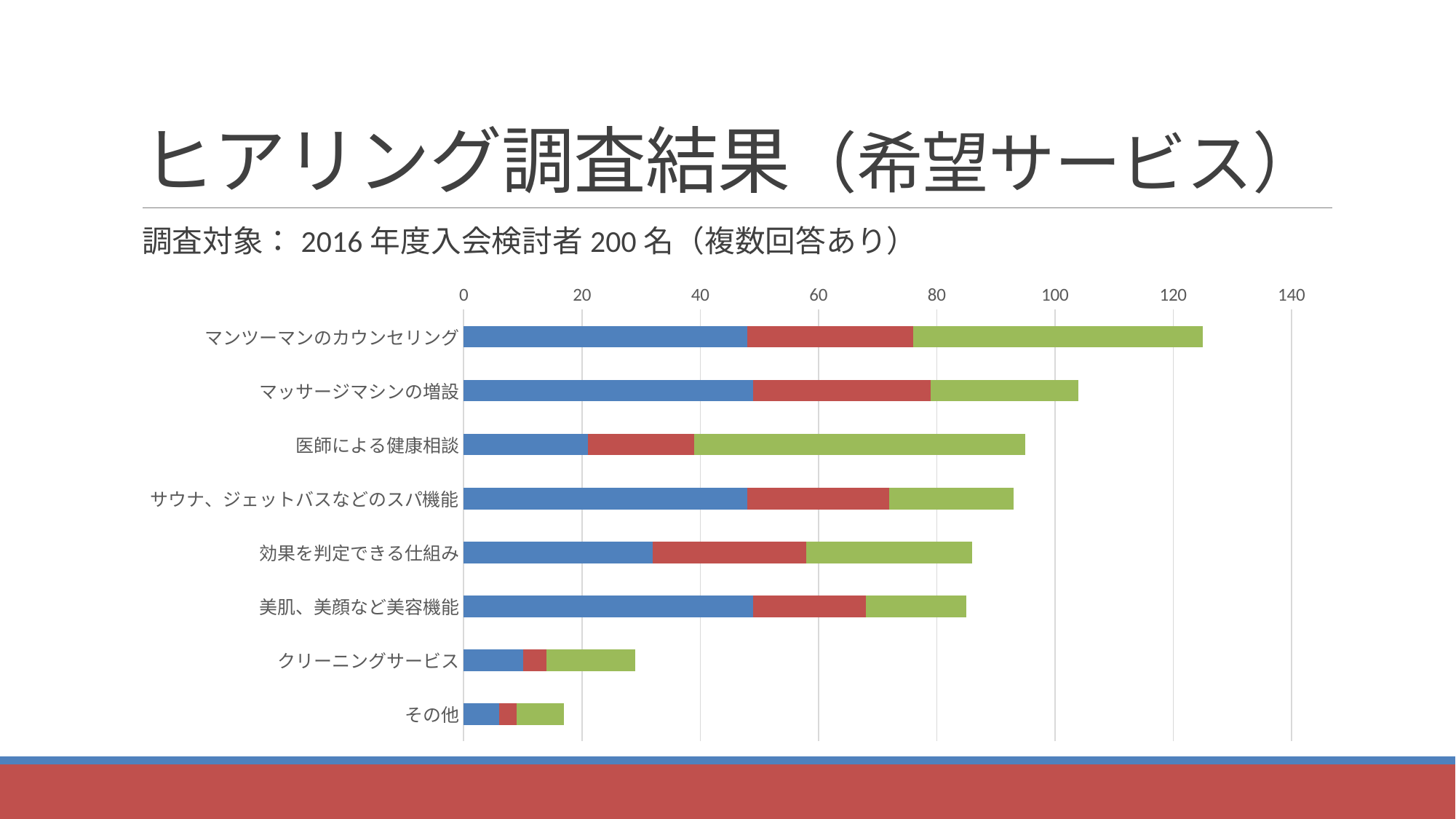

# ヒアリング調査結果（希望サービス）
調査対象：2016年度入会検討者200名（複数回答あり）

### Chart

| Category | 20～30代 | 40～50代 | 60～70代 |
|---|---|---|---|
| マンツーマンのカウンセリング | 48.0 | 28.0 | 49.0 |
| マッサージマシンの増設 | 49.0 | 30.0 | 25.0 |
| 医師による健康相談 | 21.0 | 18.0 | 56.0 |
| サウナ、ジェットバスなどのスパ機能 | 48.0 | 24.0 | 21.0 |
| 効果を判定できる仕組み | 32.0 | 26.0 | 28.0 |
| 美肌、美顔など美容機能 | 49.0 | 19.0 | 17.0 |
| クリーニングサービス | 10.0 | 4.0 | 15.0 |
| その他 | 6.0 | 3.0 | 8.0 |